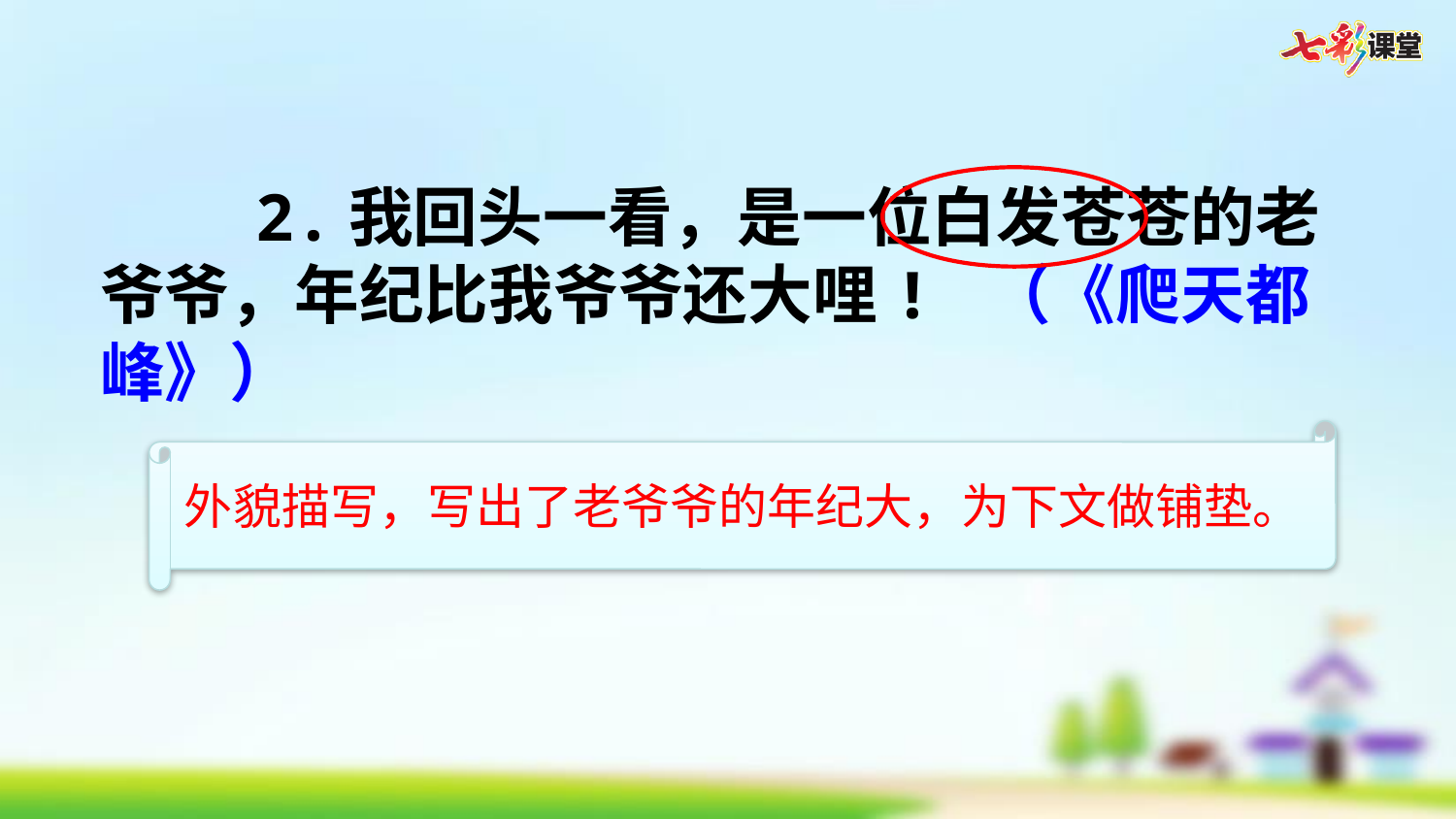

2.我回头一看，是一位白发苍苍的老爷爷，年纪比我爷爷还大哩! （《爬天都峰》）
外貌描写，写出了老爷爷的年纪大，为下文做铺垫。